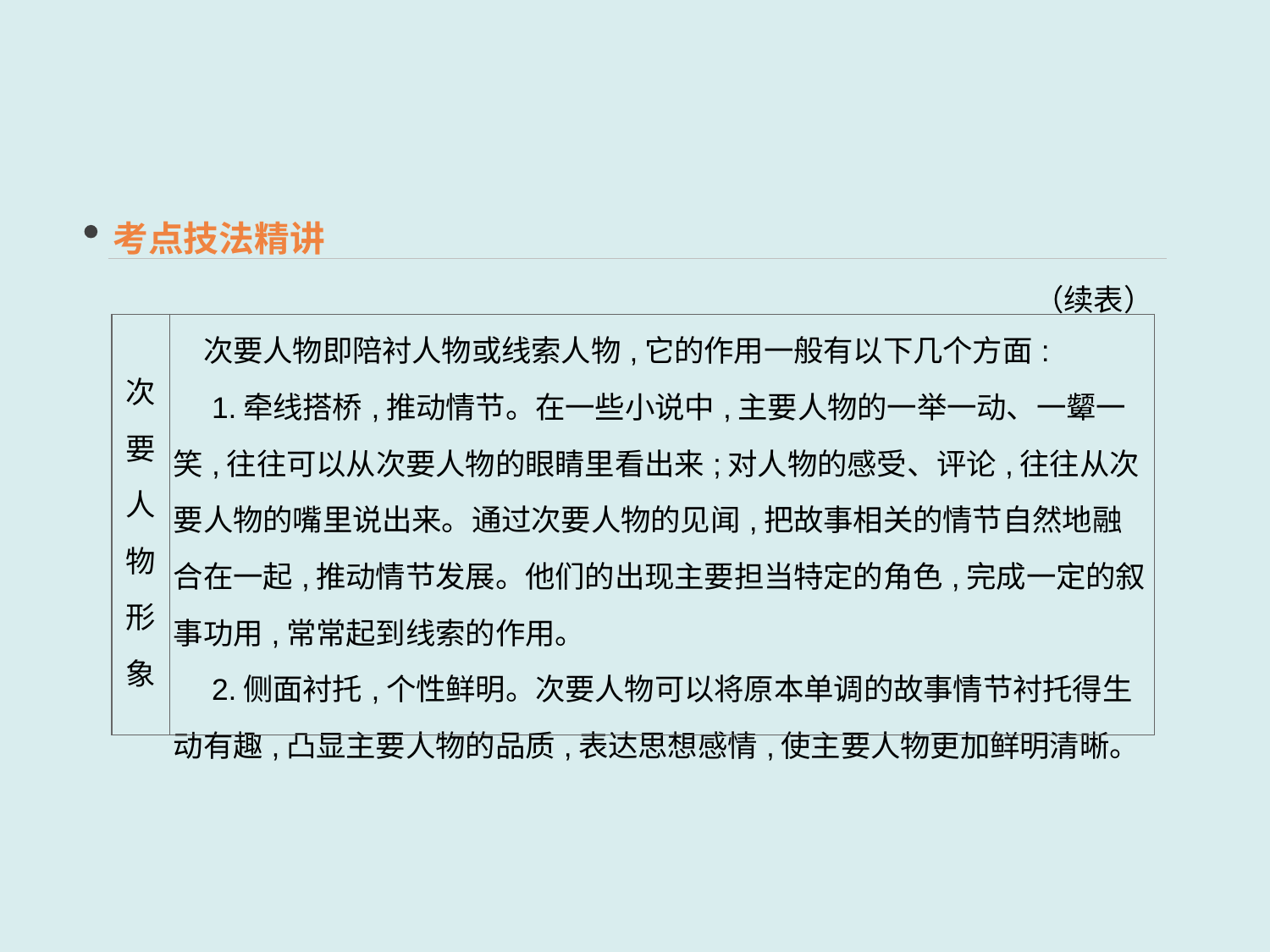

考点技法精讲

（续表）
| 次要 人物 形象 | 次要人物即陪衬人物或线索人物,它的作用一般有以下几个方面: 　1.牵线搭桥,推动情节。在一些小说中,主要人物的一举一动、一颦一笑,往往可以从次要人物的眼睛里看出来;对人物的感受、评论,往往从次要人物的嘴里说出来。通过次要人物的见闻,把故事相关的情节自然地融合在一起,推动情节发展。他们的出现主要担当特定的角色,完成一定的叙事功用,常常起到线索的作用。 　2.侧面衬托,个性鲜明。次要人物可以将原本单调的故事情节衬托得生动有趣,凸显主要人物的品质,表达思想感情,使主要人物更加鲜明清晰。 |
| --- | --- |